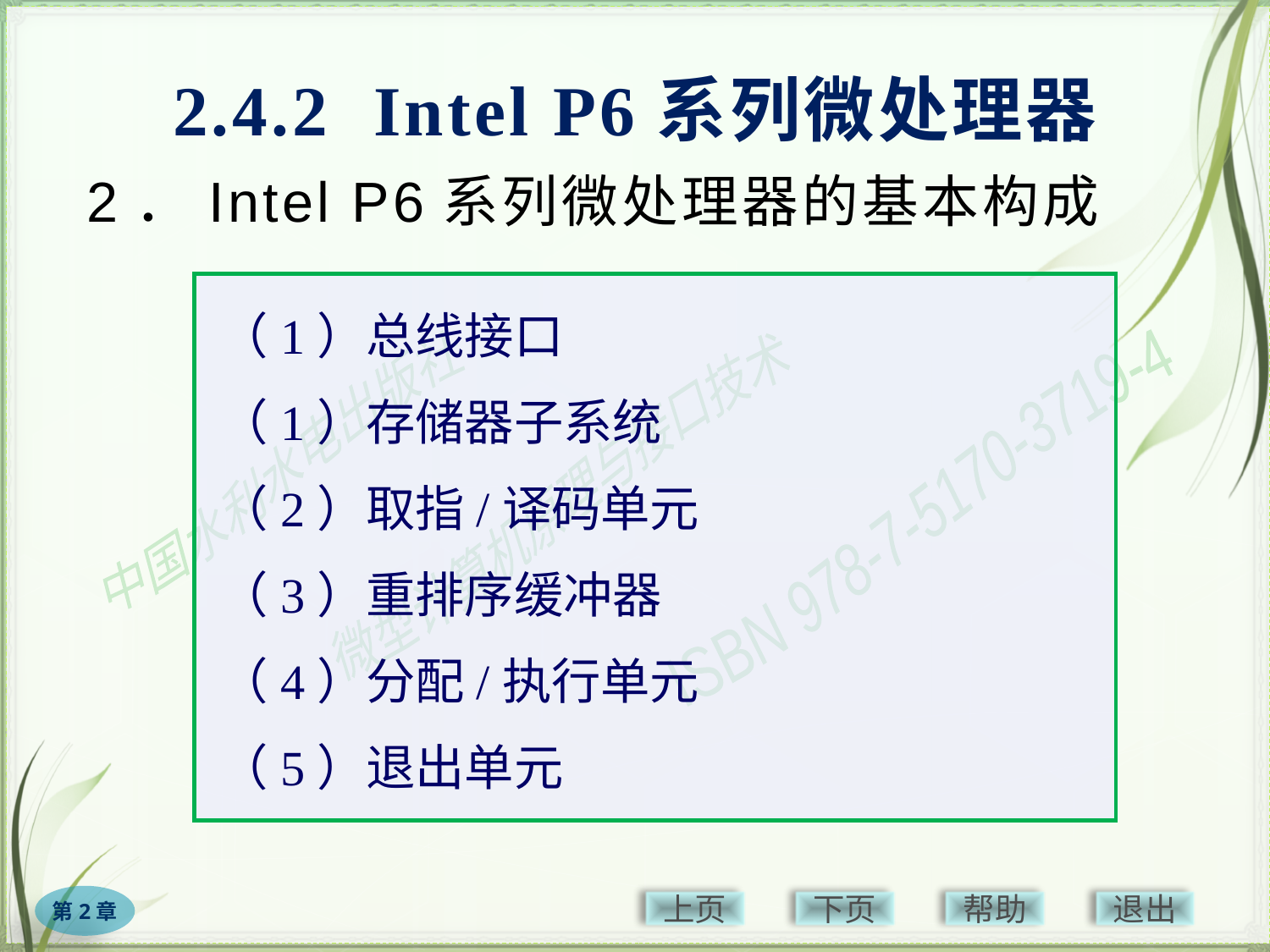

2.4.2  Intel P6系列微处理器
# 2．Intel P6系列微处理器的基本构成
（1）总线接口
（1）存储器子系统
（2）取指/译码单元
（3）重排序缓冲器
（4）分配/执行单元
（5）退出单元